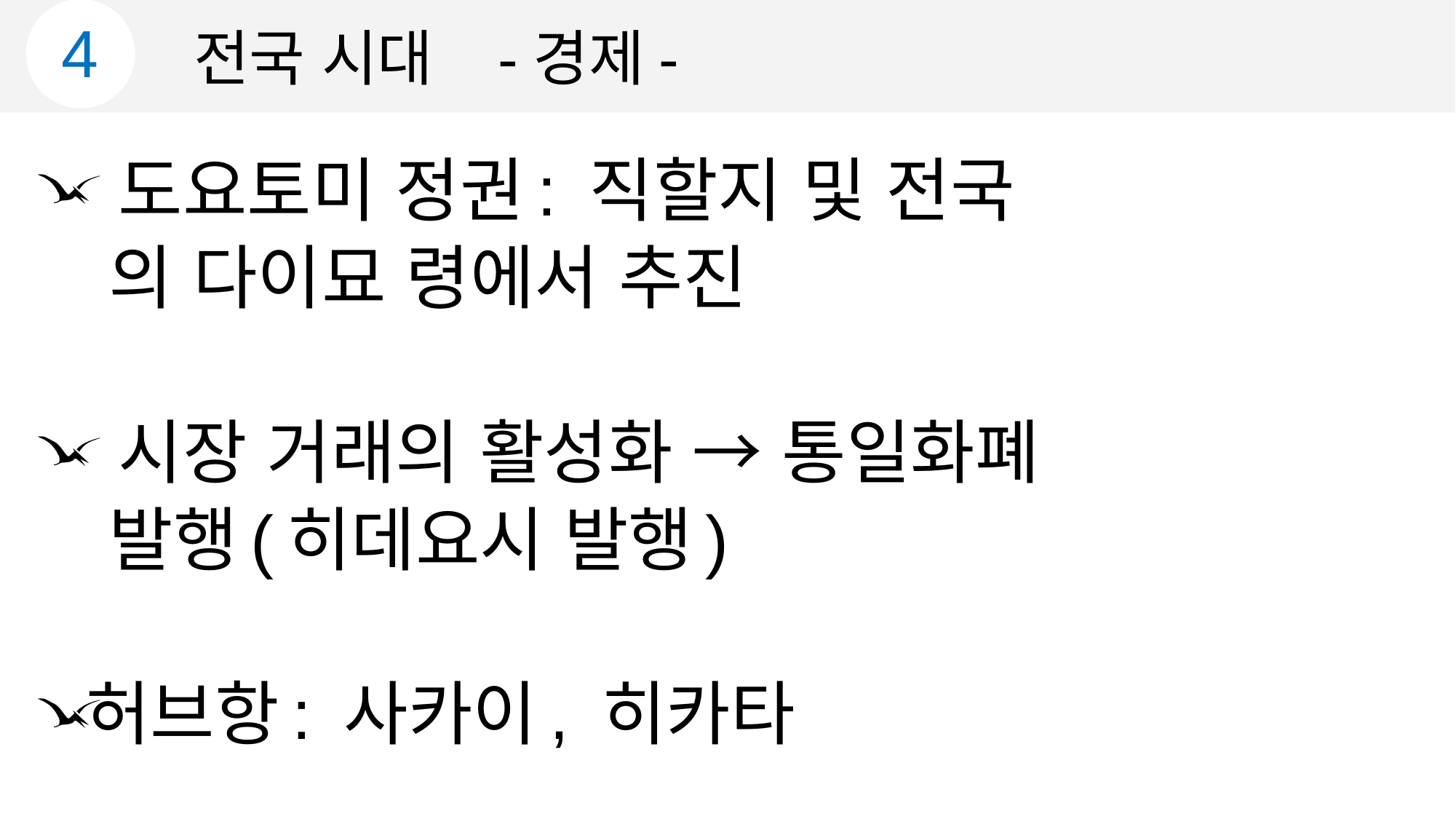

4
전국 시대   -경제-
 도요토미 정권: 직할지 및 전국
   의 다이묘 령에서 추진

 시장 거래의 활성화 → 통일화폐
   발행(히데요시 발행)

허브항: 사카이, 히카타